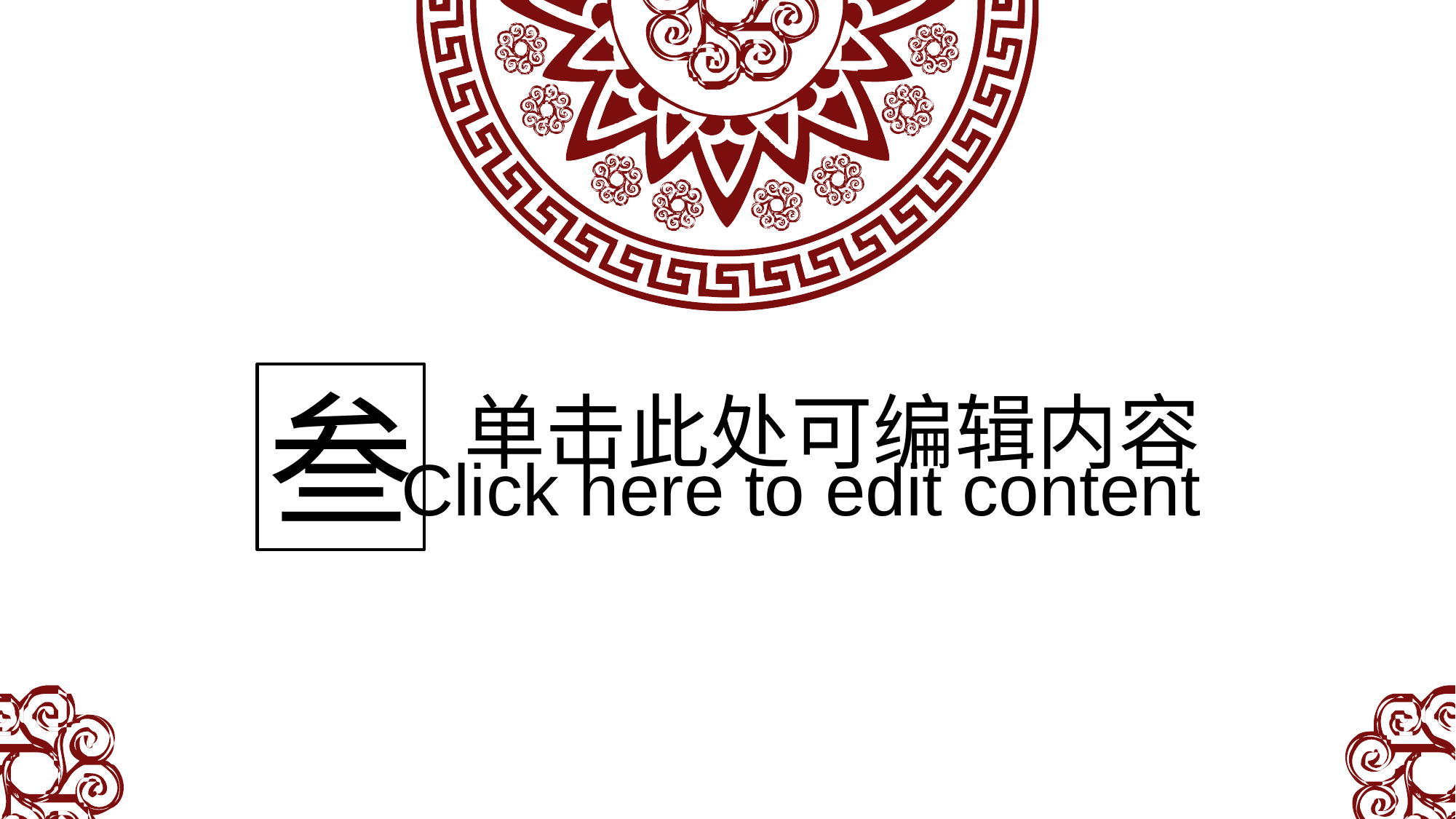

叁
单击此处可编辑内容
Click here to edit content